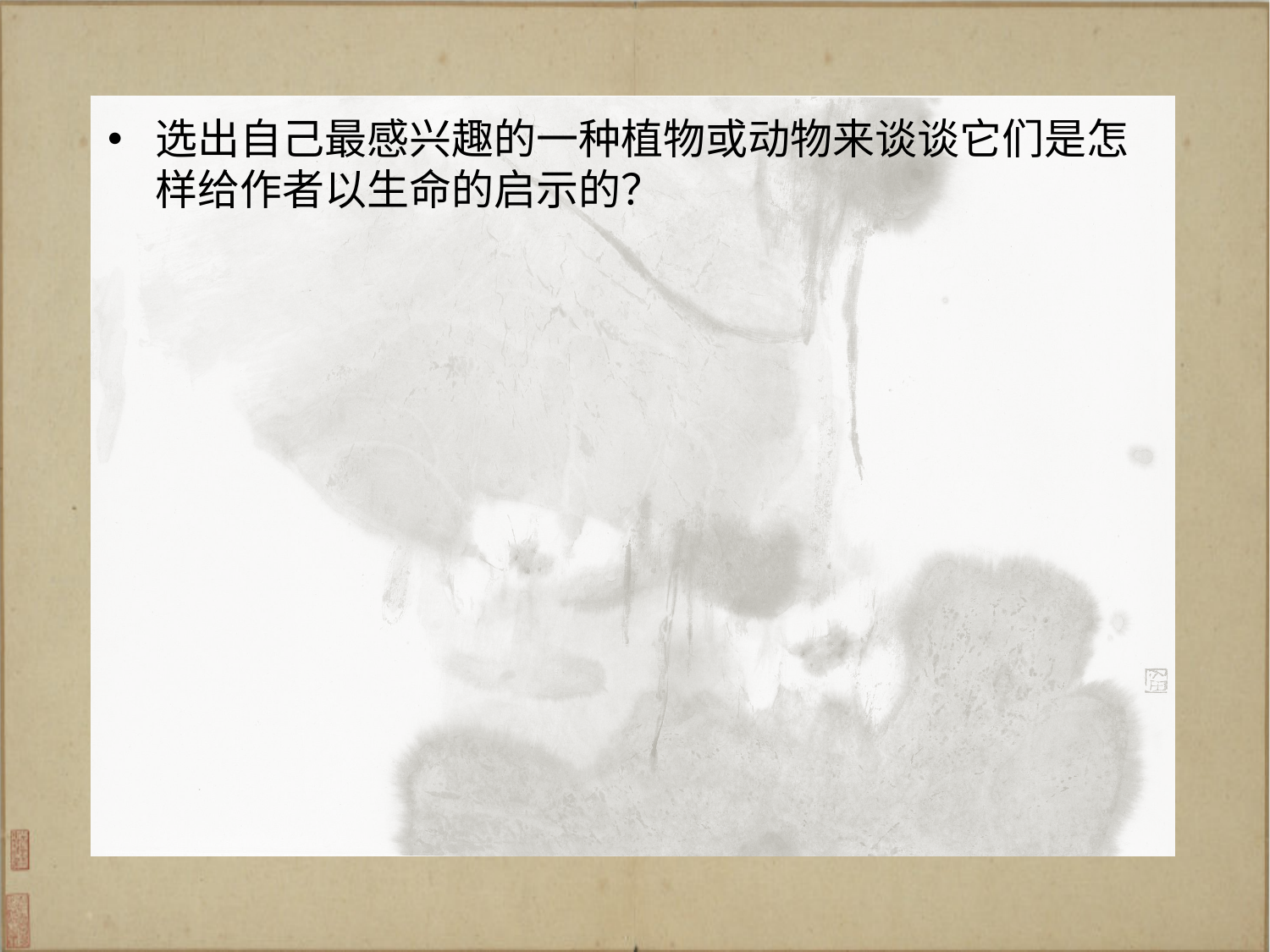

选出自己最感兴趣的一种植物或动物来谈谈它们是怎样给作者以生命的启示的？